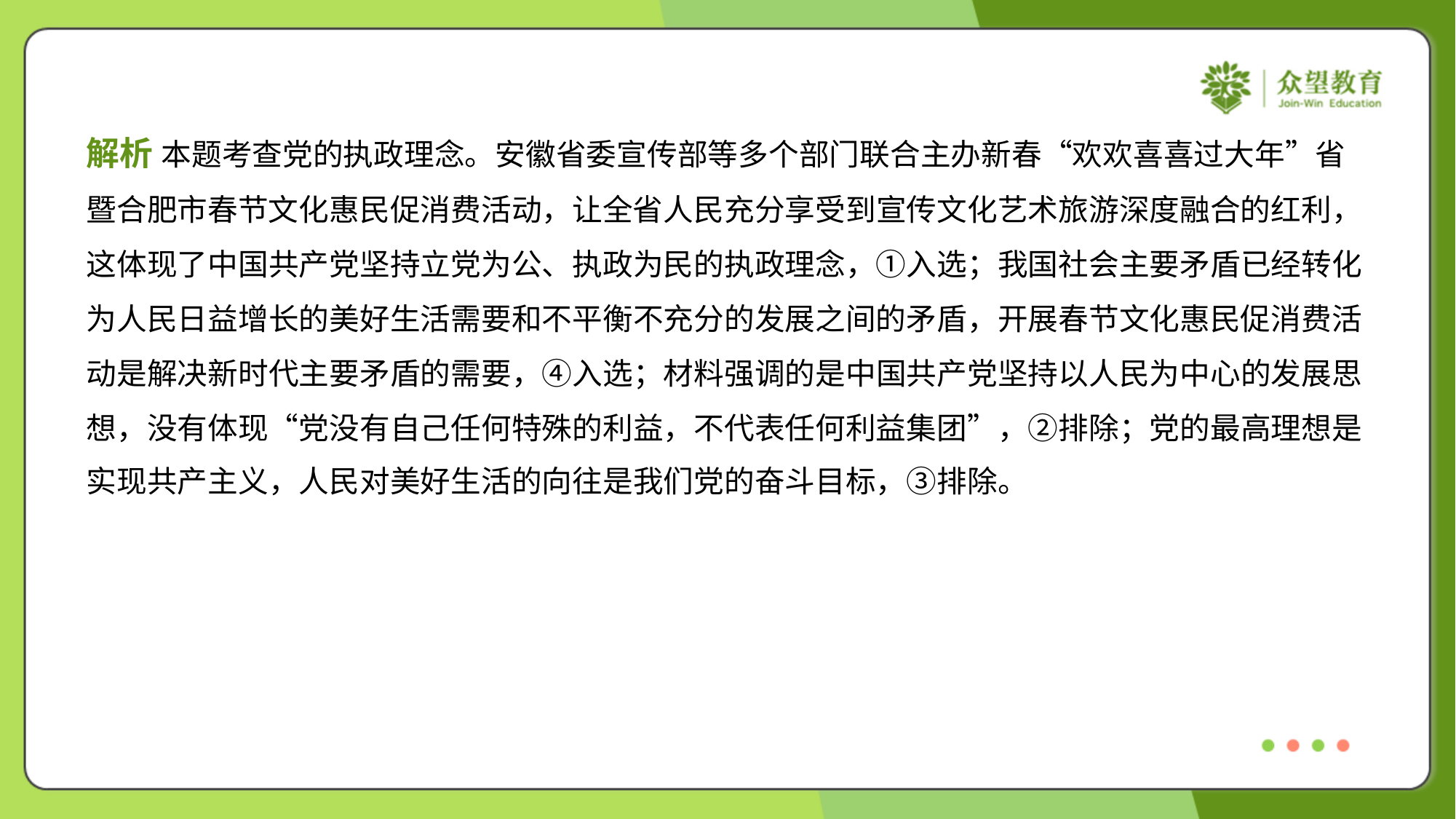

解析 本题考查党的执政理念。安徽省委宣传部等多个部门联合主办新春“欢欢喜喜过大年”省
暨合肥市春节文化惠民促消费活动，让全省人民充分享受到宣传文化艺术旅游深度融合的红利，
这体现了中国共产党坚持立党为公、执政为民的执政理念，①入选；我国社会主要矛盾已经转化
为人民日益增长的美好生活需要和不平衡不充分的发展之间的矛盾，开展春节文化惠民促消费活
动是解决新时代主要矛盾的需要，④入选；材料强调的是中国共产党坚持以人民为中心的发展思
想，没有体现“党没有自己任何特殊的利益，不代表任何利益集团”，②排除；党的最高理想是
实现共产主义，人民对美好生活的向往是我们党的奋斗目标，③排除。